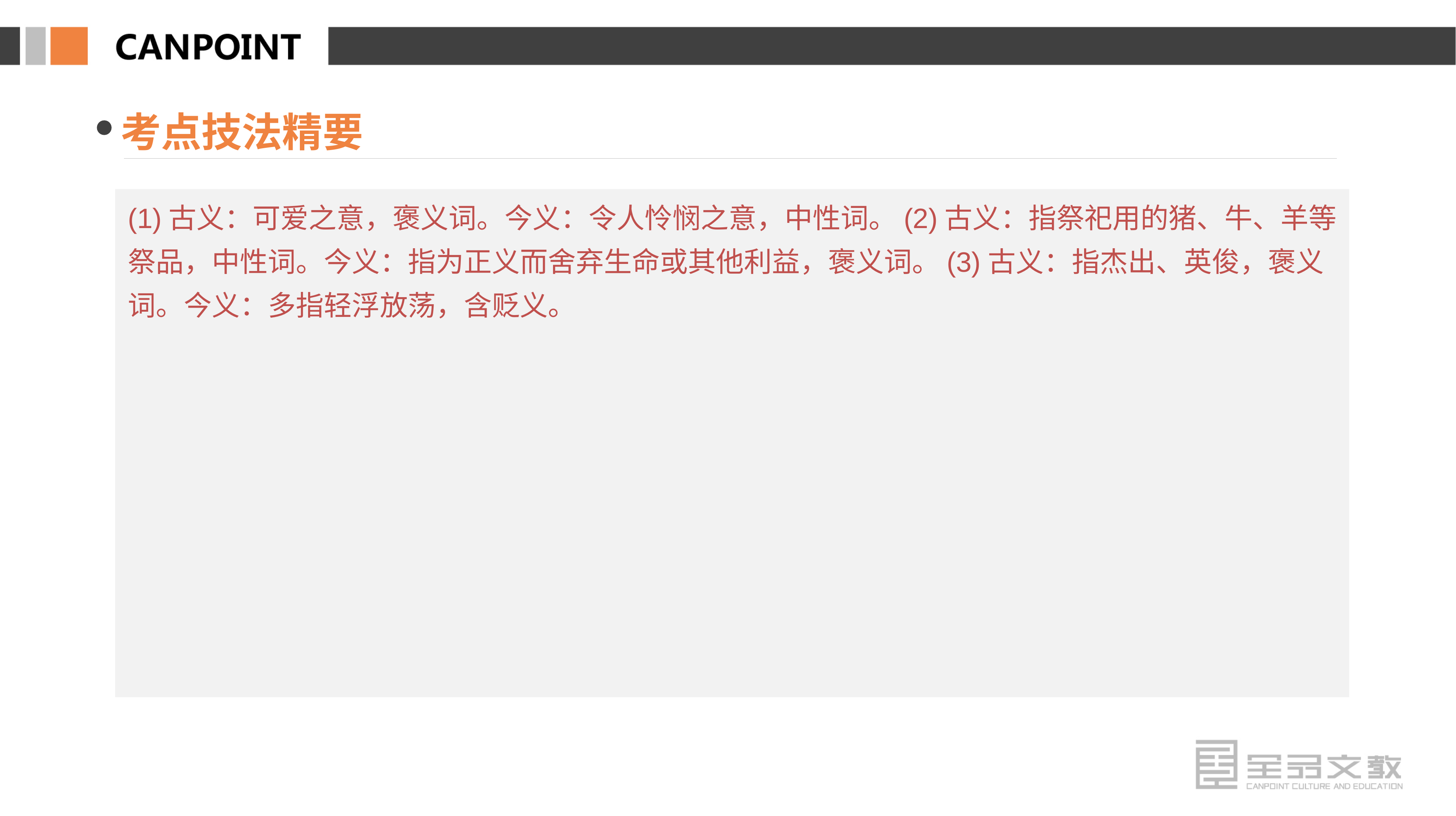

考点技法精要

(1)古义：可爱之意，褒义词。今义：令人怜悯之意，中性词。(2)古义：指祭祀用的猪、牛、羊等祭品，中性词。今义：指为正义而舍弃生命或其他利益，褒义词。(3)古义：指杰出、英俊，褒义词。今义：多指轻浮放荡，含贬义。